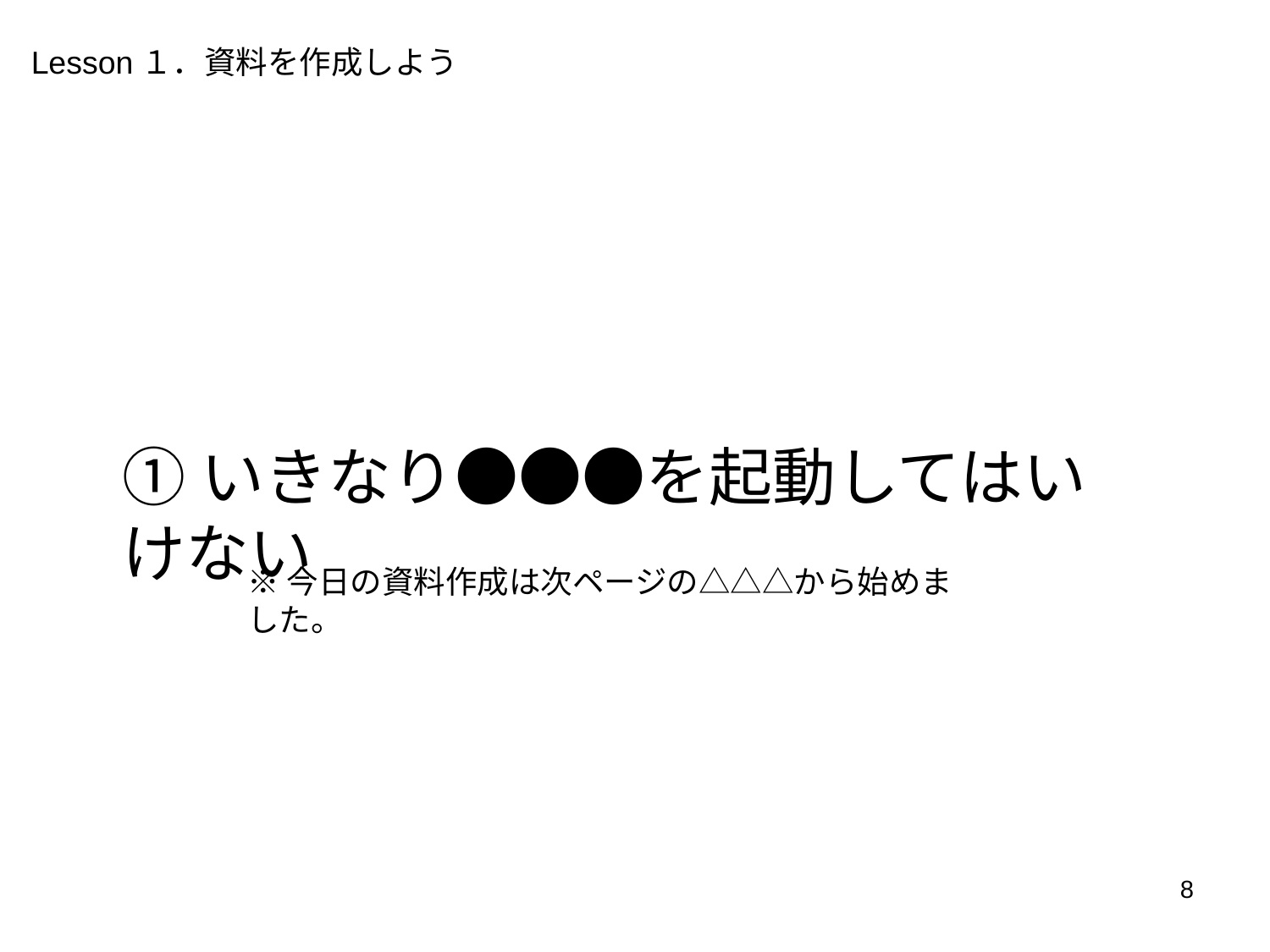

Lesson１．資料を作成しよう
①いきなり●●●を起動してはいけない
※今日の資料作成は次ページの△△△から始めました。
8